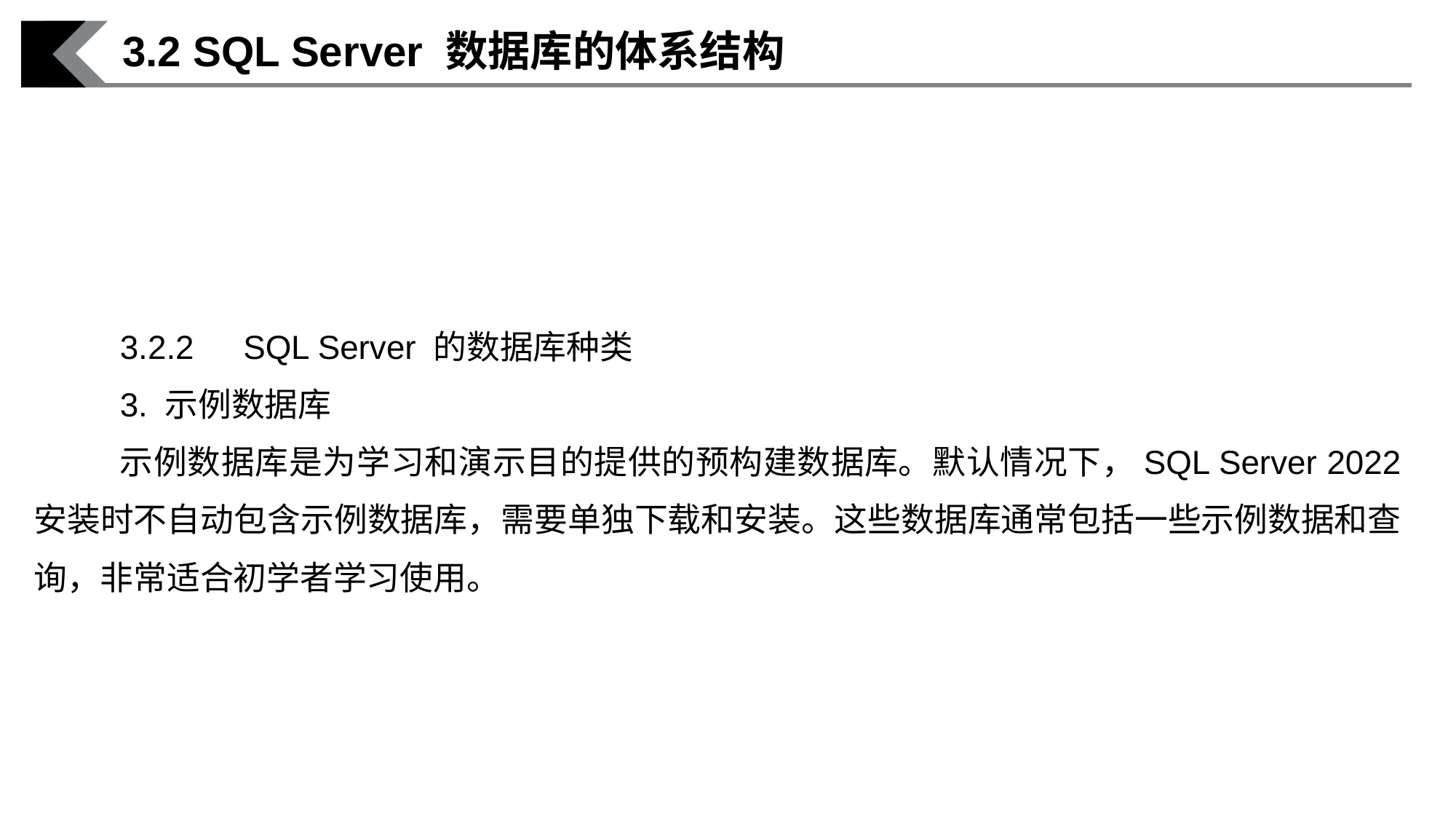

3.2 SQL Server 数据库的体系结构
3.2.2　SQL Server 的数据库种类
3. 示例数据库
示例数据库是为学习和演示目的提供的预构建数据库。默认情况下，SQL Server 2022 安装时不自动包含示例数据库，需要单独下载和安装。这些数据库通常包括一些示例数据和查询，非常适合初学者学习使用。